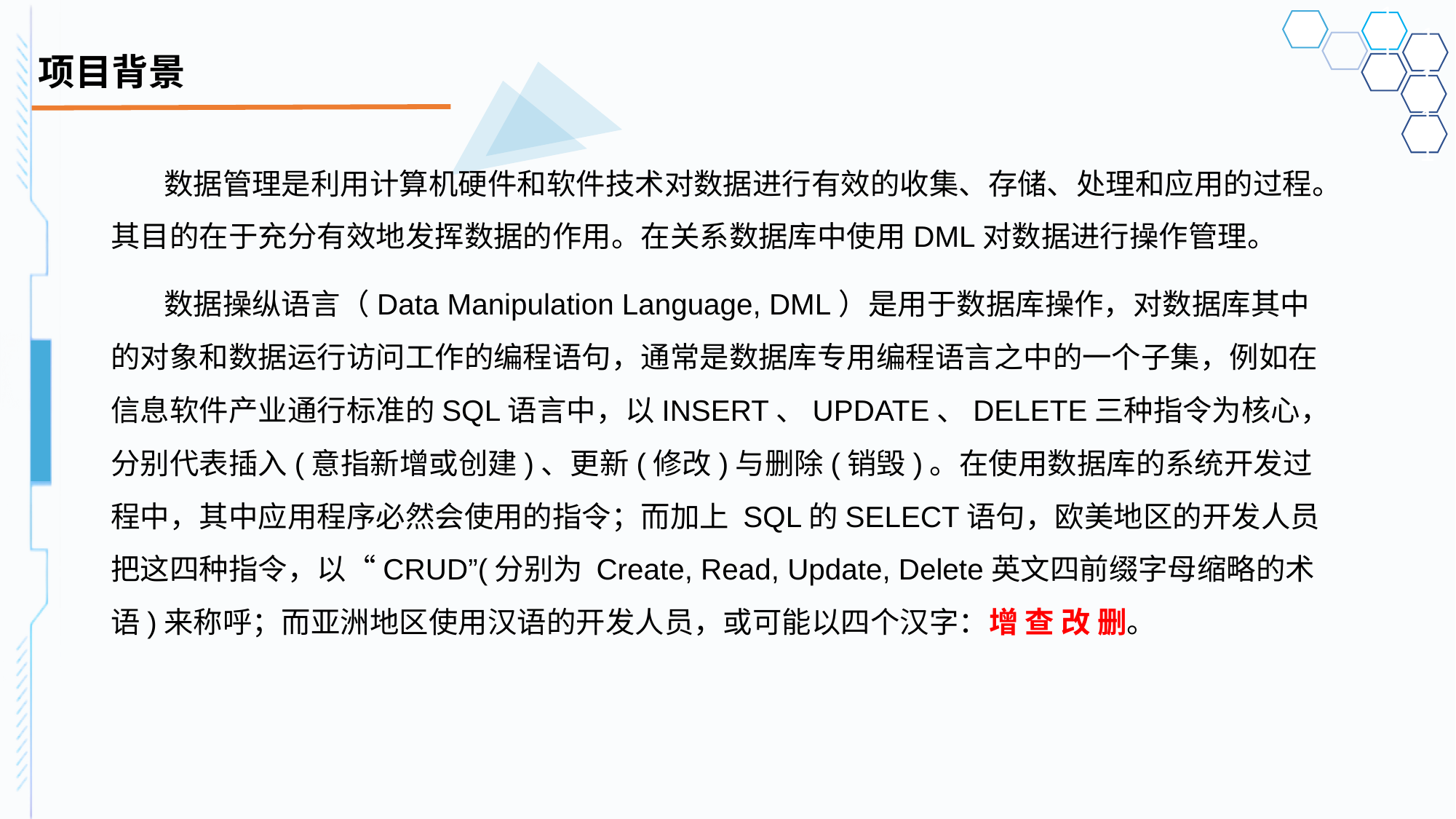

# 项目背景

数据管理是利用计算机硬件和软件技术对数据进行有效的收集、存储、处理和应用的过程。其目的在于充分有效地发挥数据的作用。在关系数据库中使用DML对数据进行操作管理。
数据操纵语言（Data Manipulation Language, DML）是用于数据库操作，对数据库其中的对象和数据运行访问工作的编程语句，通常是数据库专用编程语言之中的一个子集，例如在信息软件产业通行标准的SQL语言中，以INSERT、UPDATE、DELETE三种指令为核心，分别代表插入(意指新增或创建)、更新(修改)与删除(销毁)。在使用数据库的系统开发过程中，其中应用程序必然会使用的指令；而加上 SQL的SELECT语句，欧美地区的开发人员把这四种指令，以“CRUD”(分别为 Create, Read, Update, Delete英文四前缀字母缩略的术语)来称呼；而亚洲地区使用汉语的开发人员，或可能以四个汉字：增 查 改 删。